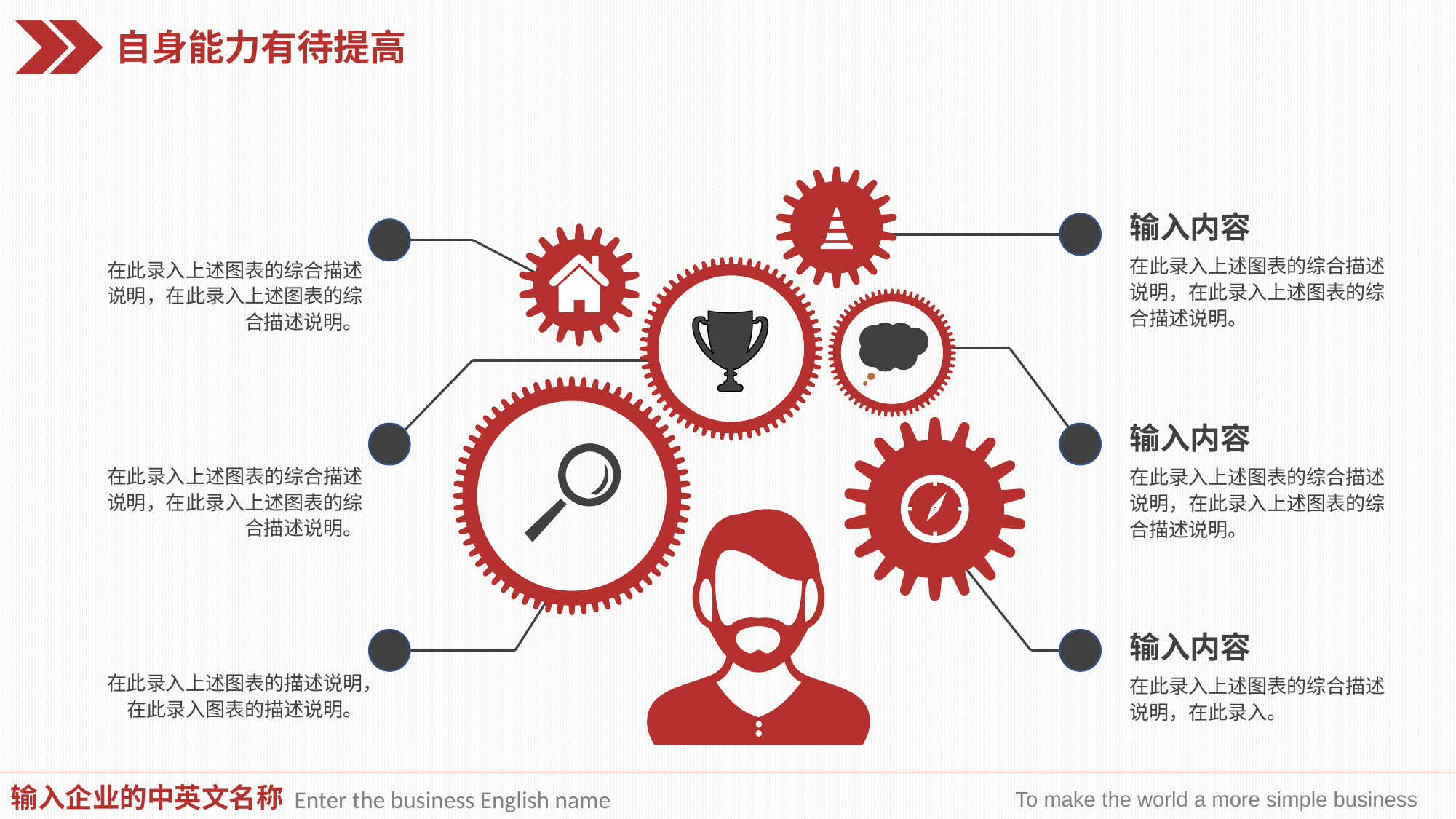

自身能力有待提高

输入内容

在此录入上述图表的综合描述说明，在此录入上述图表的综合描述说明。
在此录入上述图表的综合描述说明，在此录入上述图表的综合描述说明。

输入内容

在此录入上述图表的综合描述说明，在此录入上述图表的综合描述说明。
在此录入上述图表的综合描述说明，在此录入上述图表的综合描述说明。

输入内容
在此录入上述图表的描述说明，在此录入图表的描述说明。
在此录入上述图表的综合描述说明，在此录入。
输入企业的中英文名称
Enter the business English name
To make the world a more simple business